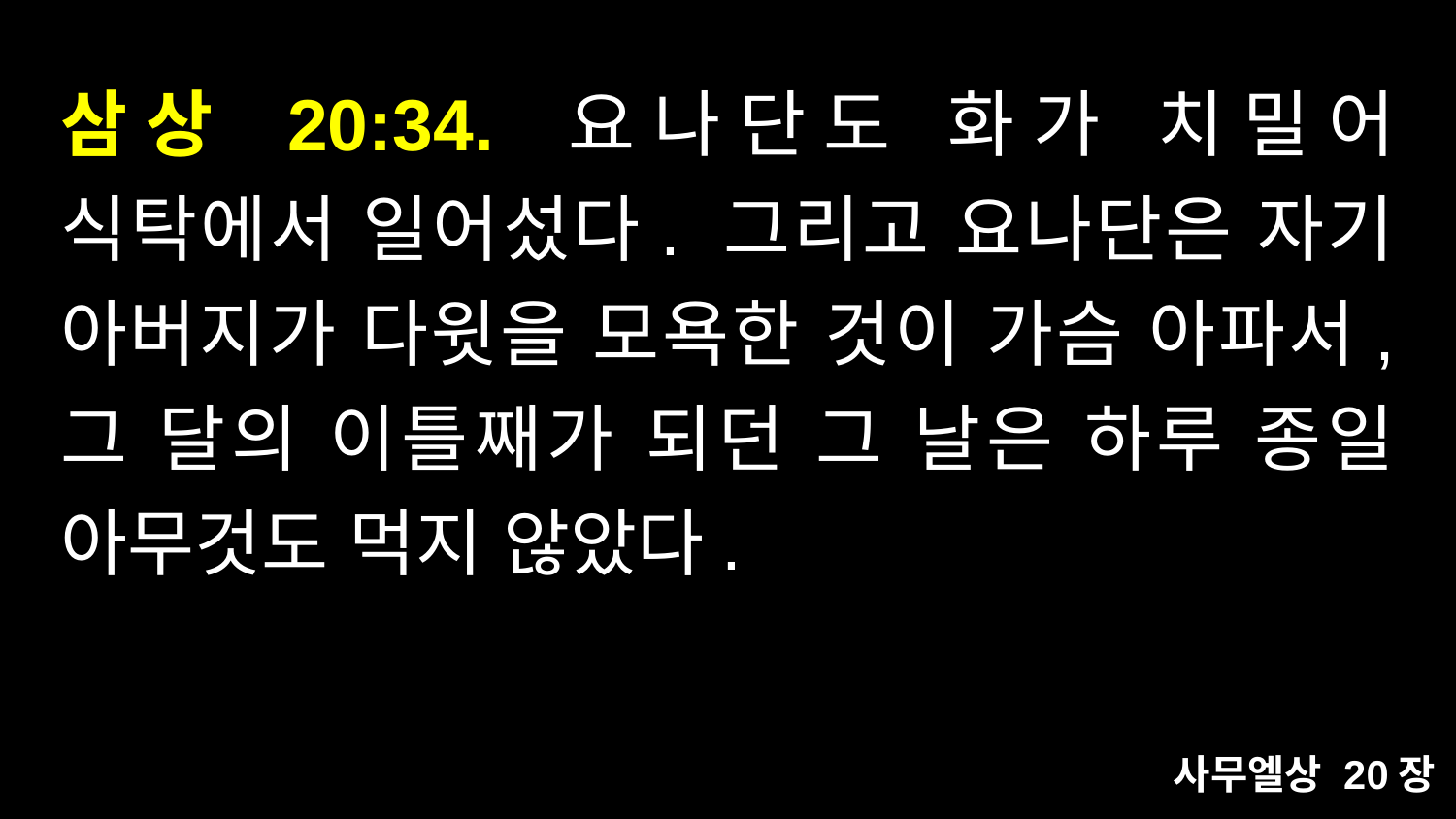

# 삼상 20:34. 요나단도 화가 치밀어 식탁에서 일어섰다. 그리고 요나단은 자기 아버지가 다윗을 모욕한 것이 가슴 아파서, 그 달의 이틀째가 되던 그 날은 하루 종일 아무것도 먹지 않았다.
사무엘상 20장